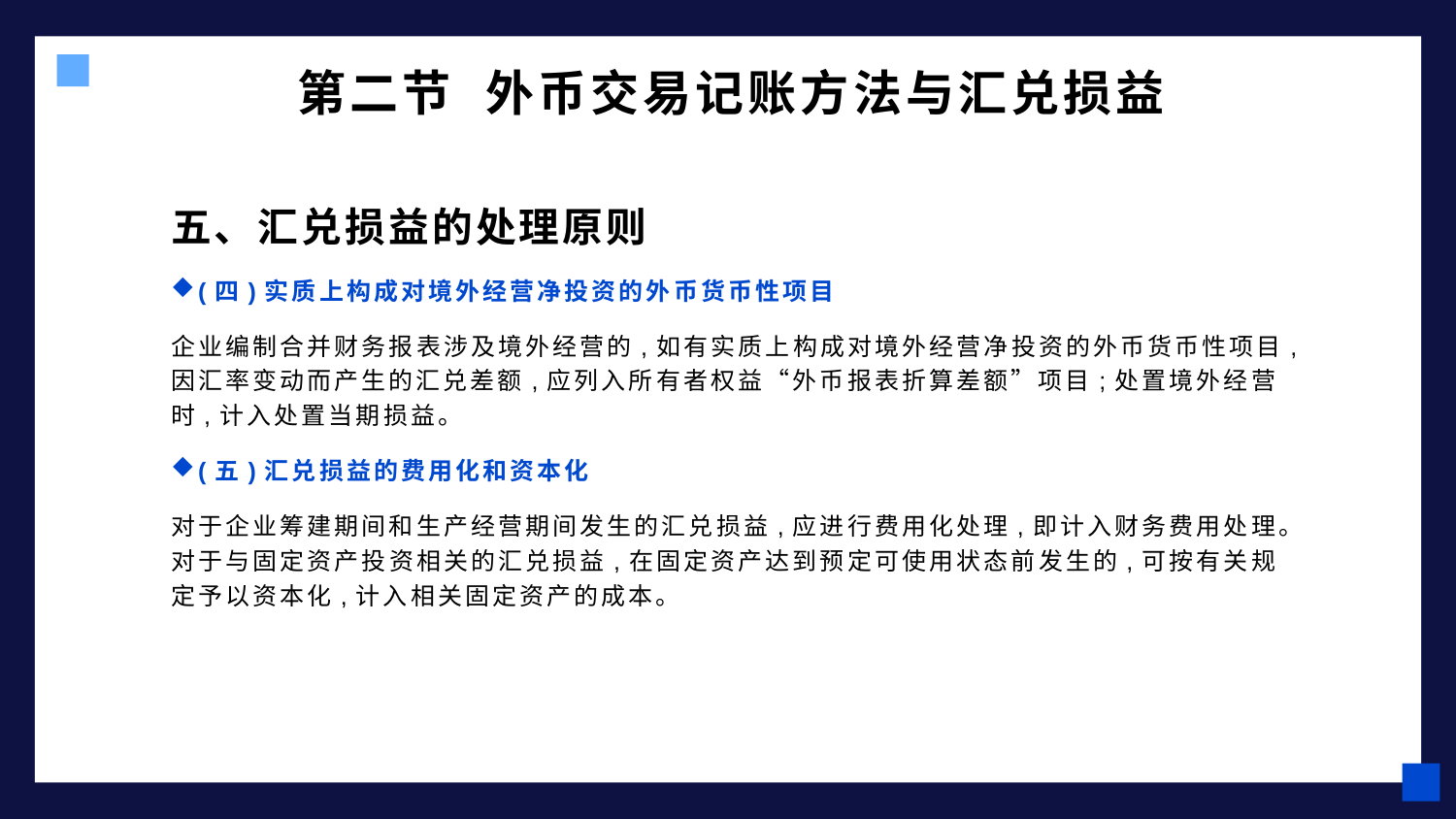

# 第二节  外币交易记账方法与汇兑损益
五、汇兑损益的处理原则
(四)实质上构成对境外经营净投资的外币货币性项目
企业编制合并财务报表涉及境外经营的,如有实质上构成对境外经营净投资的外币货币性项目,因汇率变动而产生的汇兑差额,应列入所有者权益“外币报表折算差额”项目;处置境外经营时,计入处置当期损益。
(五)汇兑损益的费用化和资本化
对于企业筹建期间和生产经营期间发生的汇兑损益,应进行费用化处理,即计入财务费用处理。对于与固定资产投资相关的汇兑损益,在固定资产达到预定可使用状态前发生的,可按有关规定予以资本化,计入相关固定资产的成本。